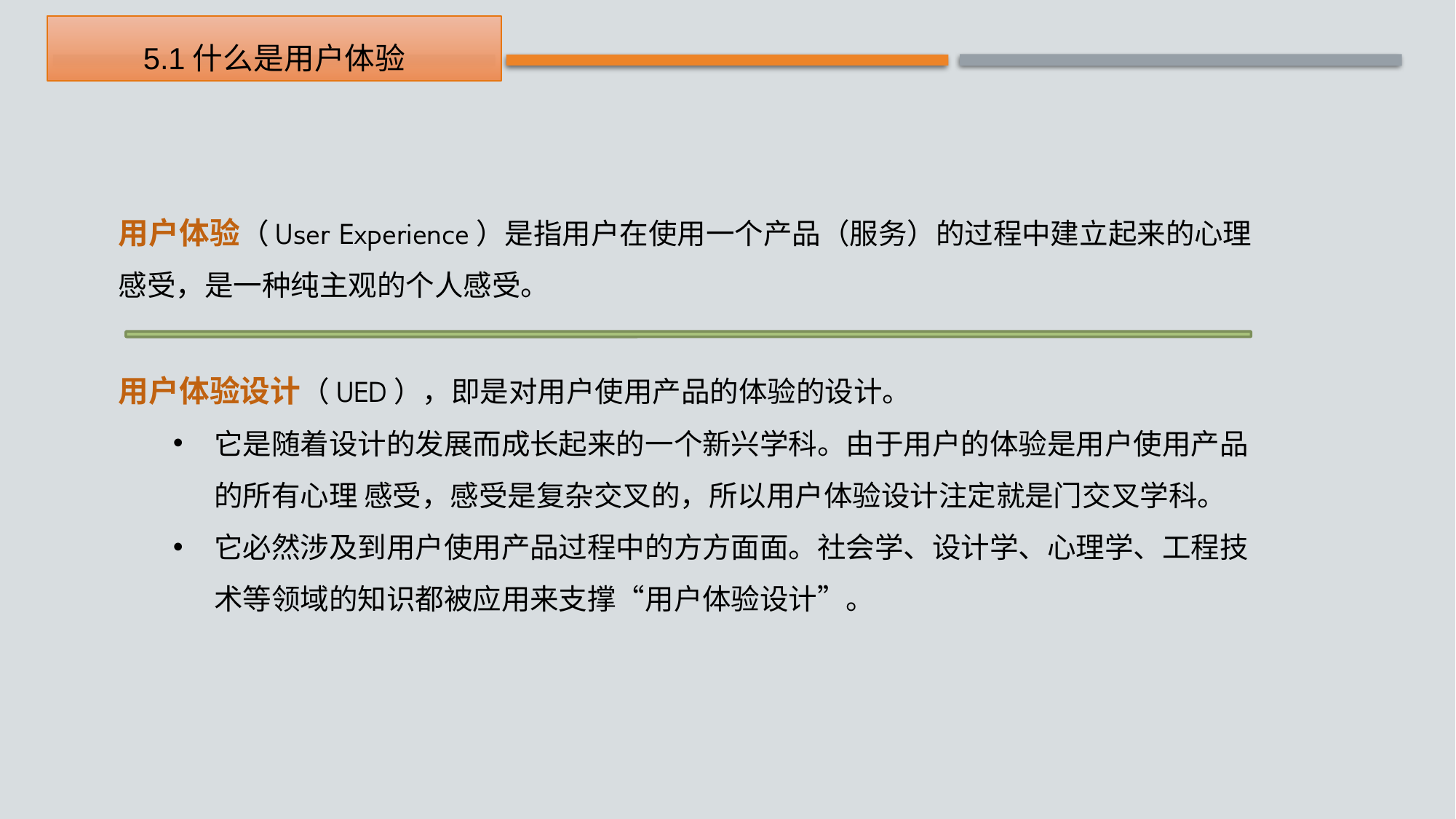

5.1什么是用户体验
用户体验（User Experience）是指用户在使用一个产品（服务）的过程中建立起来的心理感受，是一种纯主观的个人感受。

用户体验设计（UED），即是对用户使用产品的体验的设计。
它是随着设计的发展而成长起来的一个新兴学科。由于用户的体验是用户使用产品的所有心理 感受，感受是复杂交叉的，所以用户体验设计注定就是门交叉学科。
它必然涉及到用户使用产品过程中的方方面面。社会学、设计学、心理学、工程技术等领域的知识都被应用来支撑“用户体验设计”。